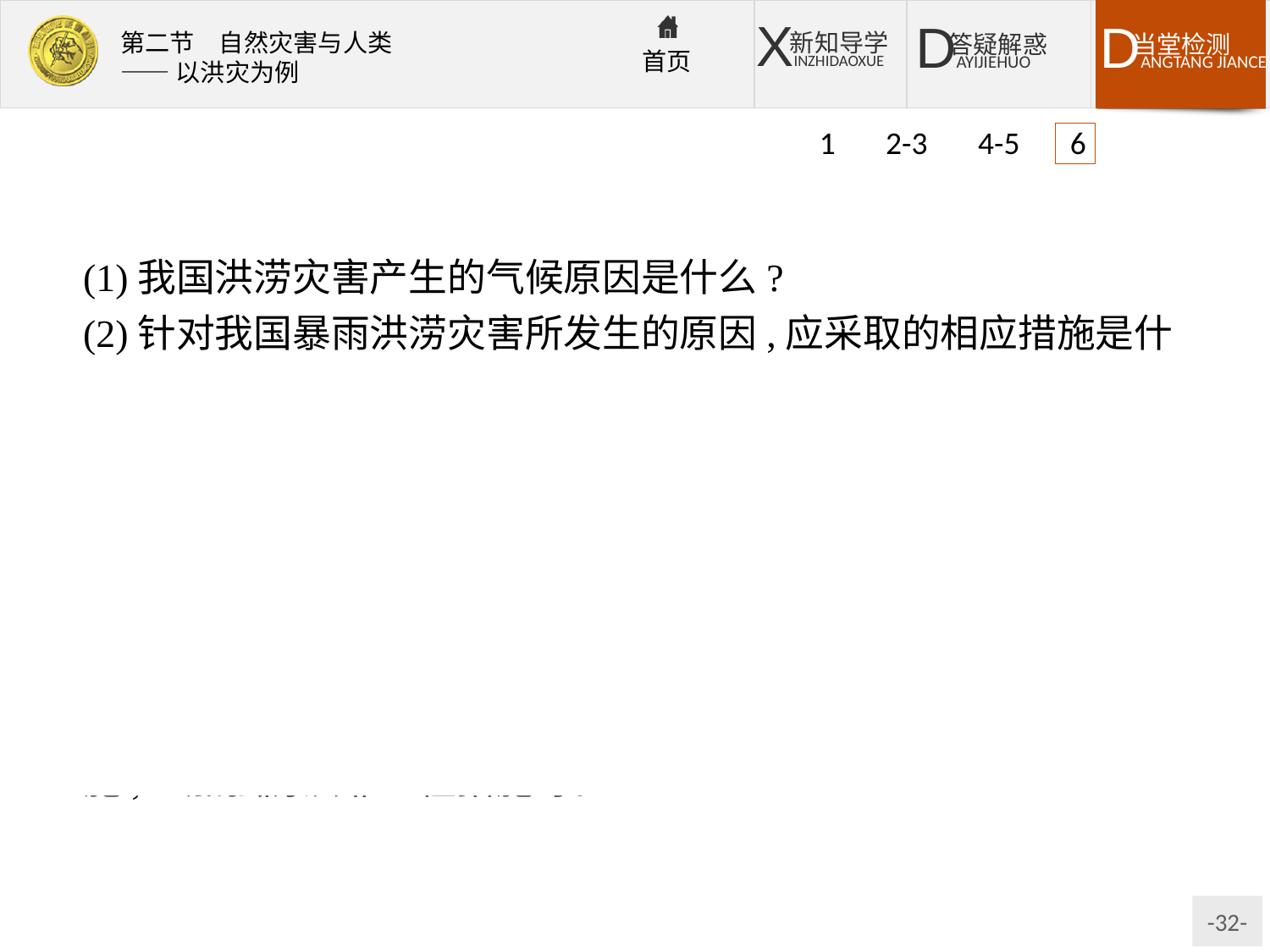

1       2-3       4-5       6

(1)我国洪涝灾害产生的气候原因是什么?
(2)针对我国暴雨洪涝灾害所发生的原因,应采取的相应措施是什么?
解析:第(1)题,我国是典型的季风区,冷暖空气频繁交汇,形成一场场暴雨。第(2)题,防治洪涝灾害应从工程措施和非工程措施两方面分析。
答案:(1)季风气候显著,夏季受锋面雨带和热带气旋的影响,夏秋季节降水较多,易发生洪涝灾害。
(2)①加强气象监测,提高预报的准确率;②加强防洪工程措施;③加强防洪非工程措施等。